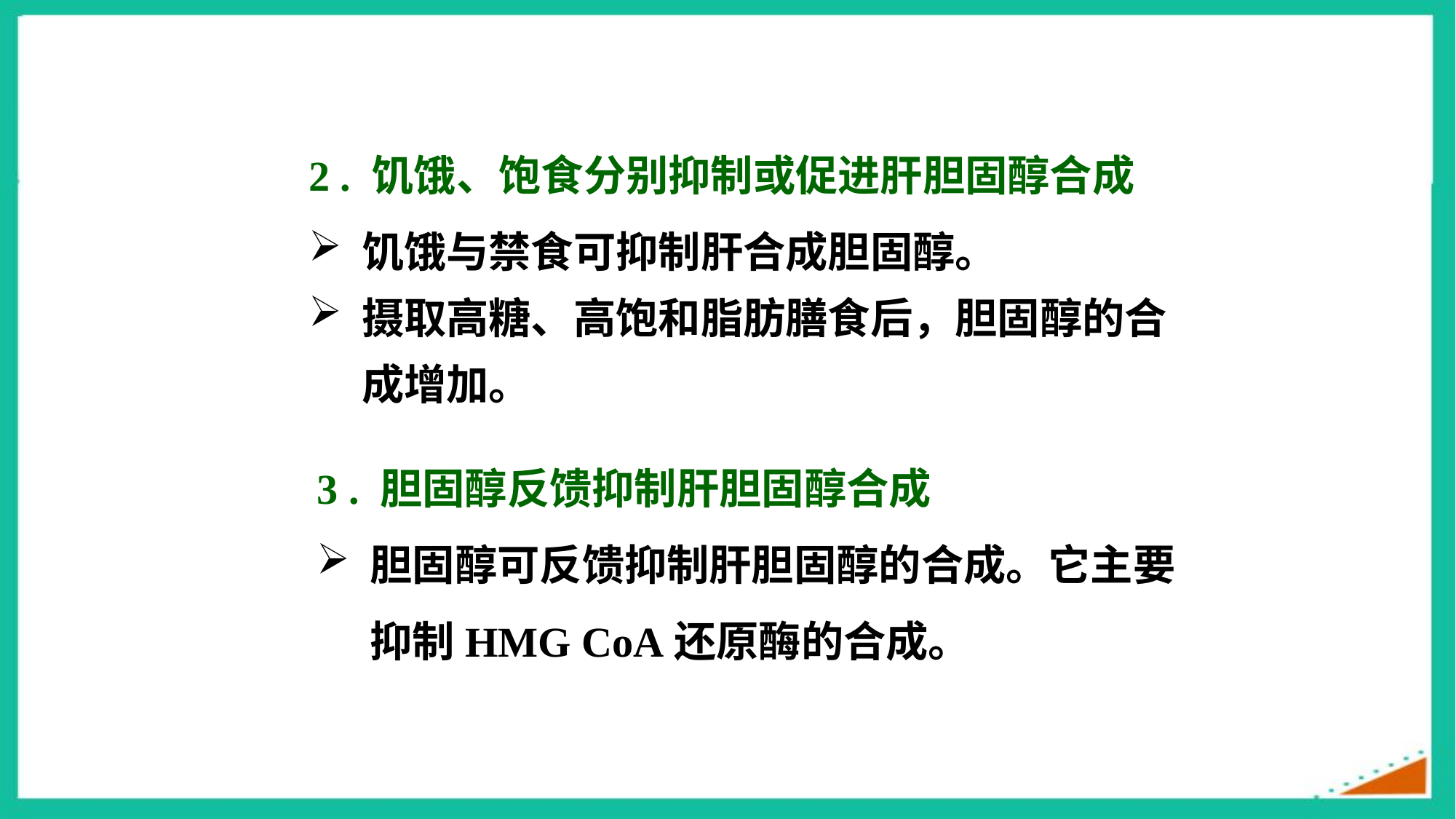

2 . 饥饿、饱食分别抑制或促进肝胆固醇合成
饥饿与禁食可抑制肝合成胆固醇。
摄取高糖、高饱和脂肪膳食后，胆固醇的合成增加。
3 . 胆固醇反馈抑制肝胆固醇合成
胆固醇可反馈抑制肝胆固醇的合成。它主要抑制HMG CoA还原酶的合成。